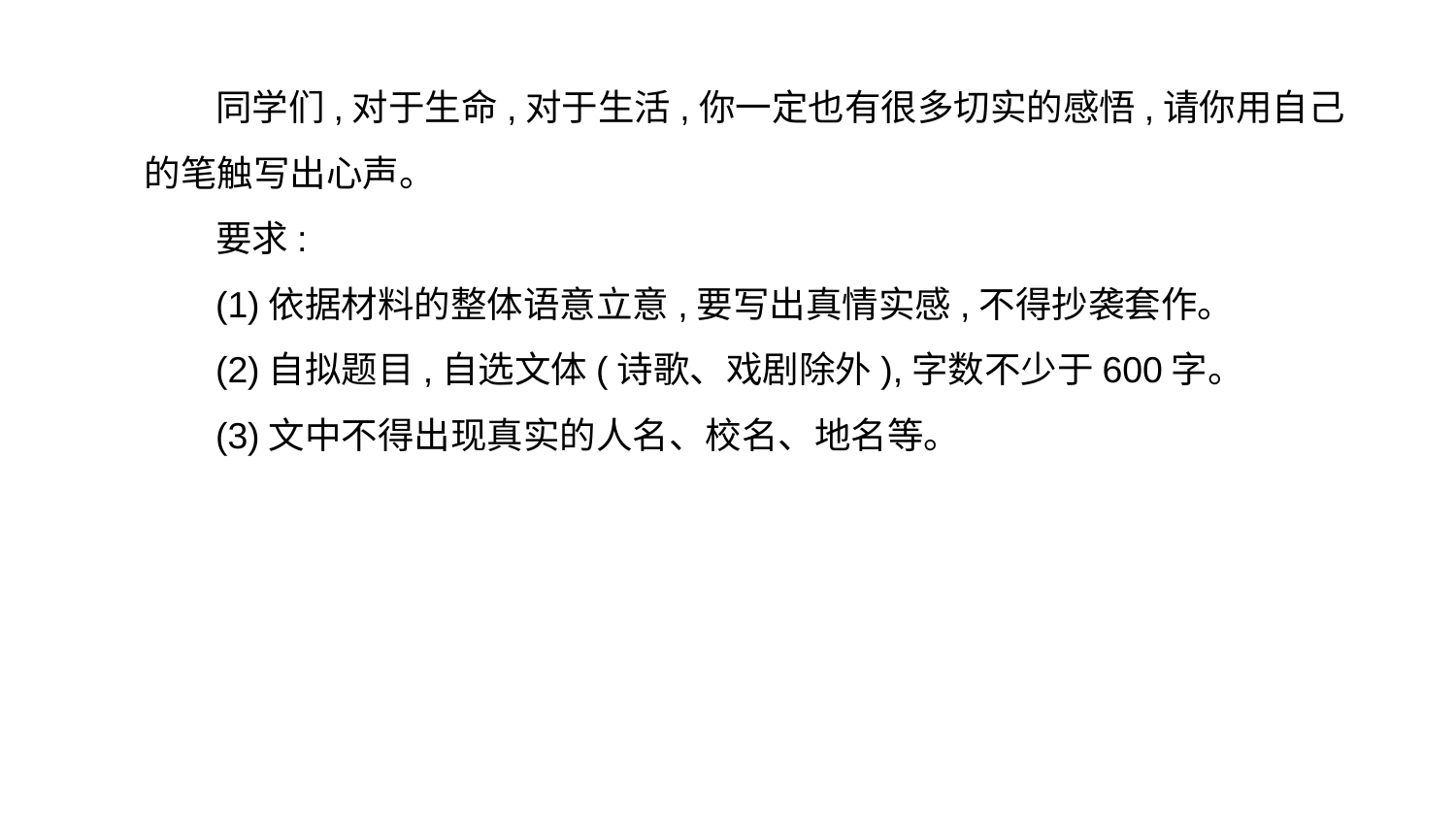

同学们,对于生命,对于生活,你一定也有很多切实的感悟,请你用自己的笔触写出心声。
要求:
(1)依据材料的整体语意立意,要写出真情实感,不得抄袭套作。
(2)自拟题目,自选文体(诗歌、戏剧除外),字数不少于600字。
(3)文中不得出现真实的人名、校名、地名等。